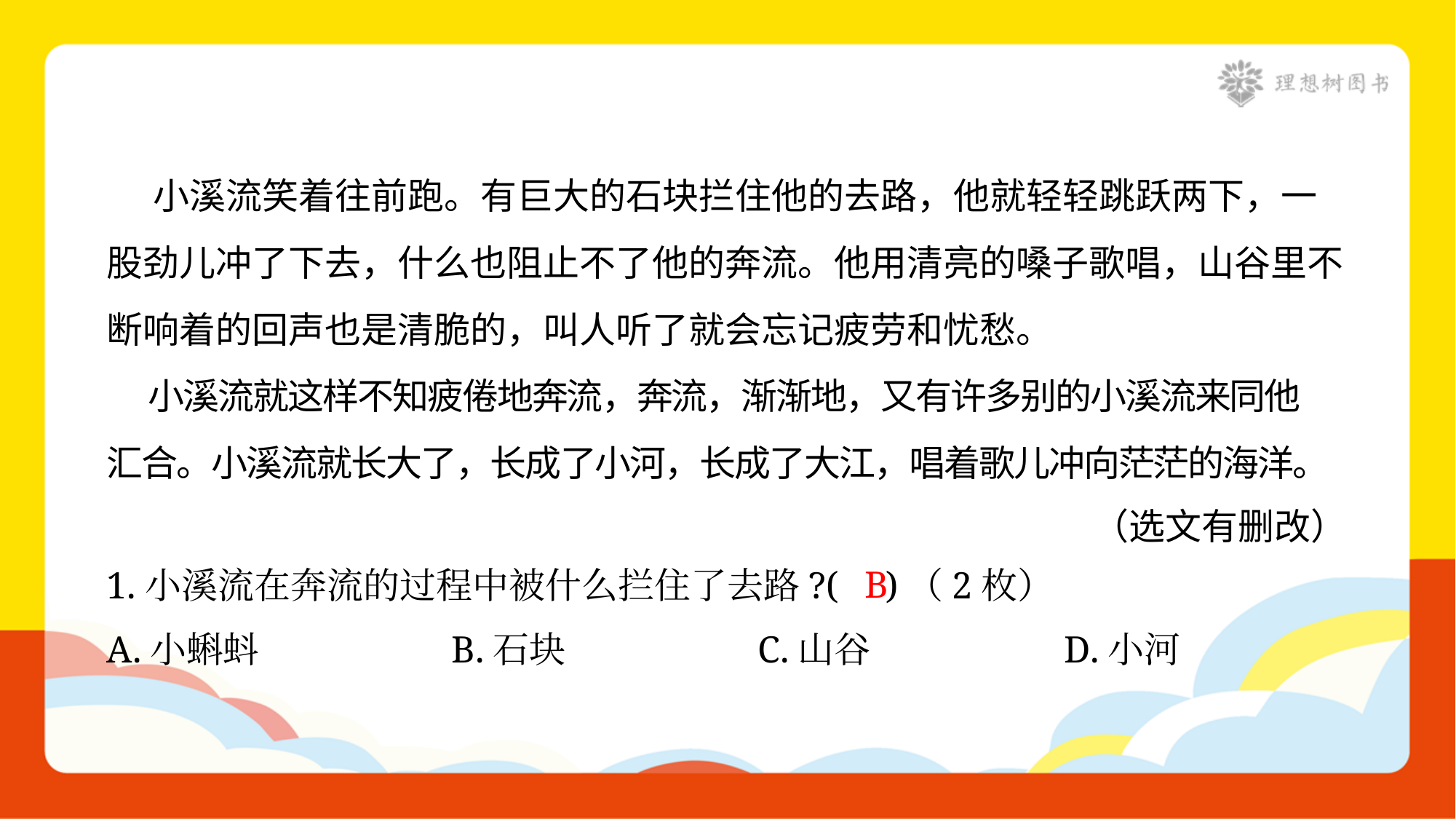

小溪流笑着往前跑。有巨大的石块拦住他的去路，他就轻轻跳跃两下，一
股劲儿冲了下去，什么也阻止不了他的奔流。他用清亮的嗓子歌唱，山谷里不
断响着的回声也是清脆的，叫人听了就会忘记疲劳和忧愁。
    小溪流就这样不知疲倦地奔流，奔流，渐渐地，又有许多别的小溪流来同他
汇合。小溪流就长大了，长成了小河，长成了大江，唱着歌儿冲向茫茫的海洋。
（选文有删改）
B
1.小溪流在奔流的过程中被什么拦住了去路?(     )（2枚）
A.小蝌蚪	B.石块	C.山谷	D.小河